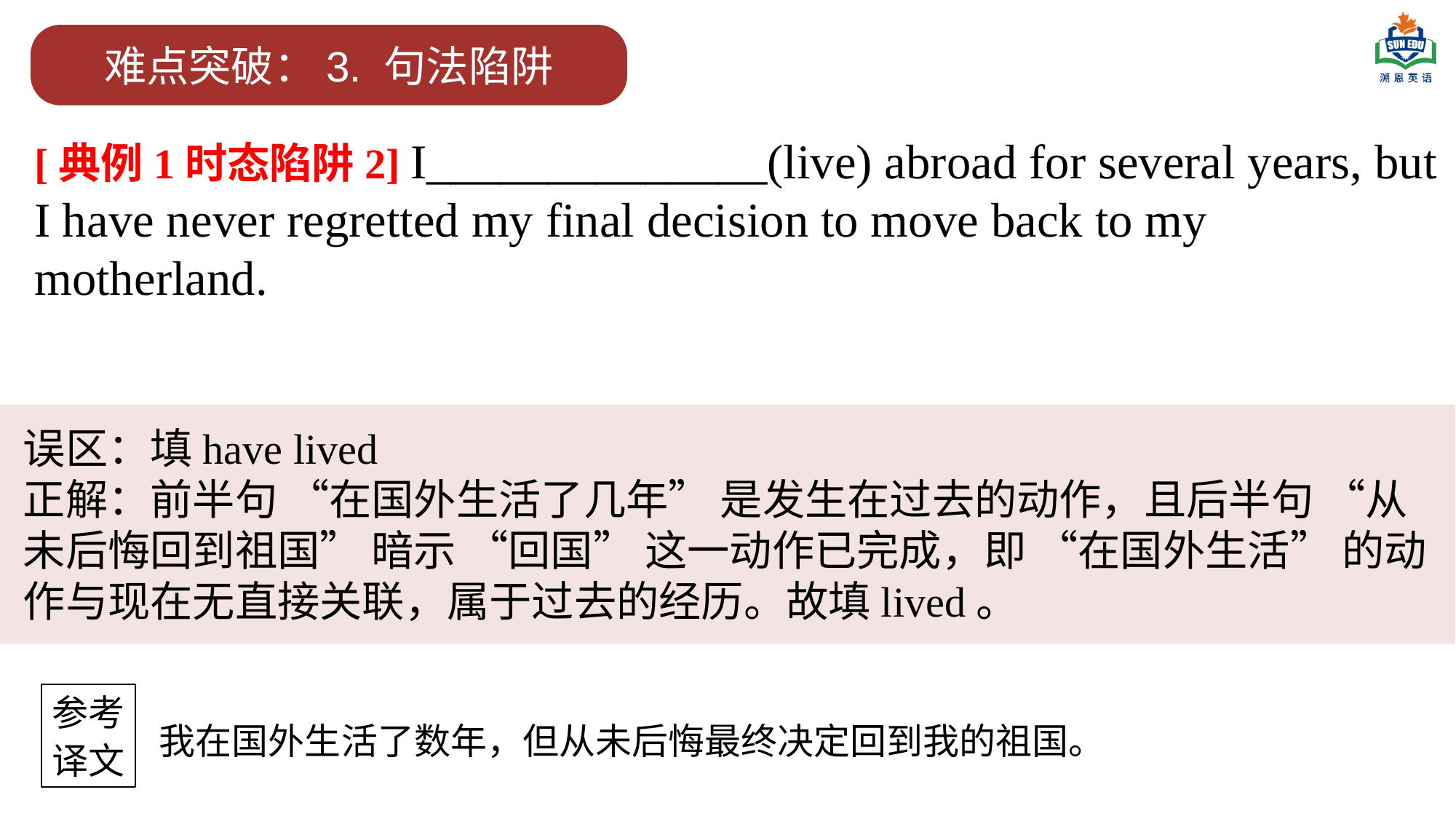

难点突破：3. 句法陷阱
[典例1时态陷阱2] I______________(live) abroad for several years, but I have never regretted my final decision to move back to my motherland.

误区：填have lived
正解：前半句 “在国外生活了几年” 是发生在过去的动作，且后半句 “从未后悔回到祖国” 暗示 “回国” 这一动作已完成，即 “在国外生活” 的动作与现在无直接关联，属于过去的经历。故填lived。

参考
译文
我在国外生活了数年，但从未后悔最终决定回到我的祖国。